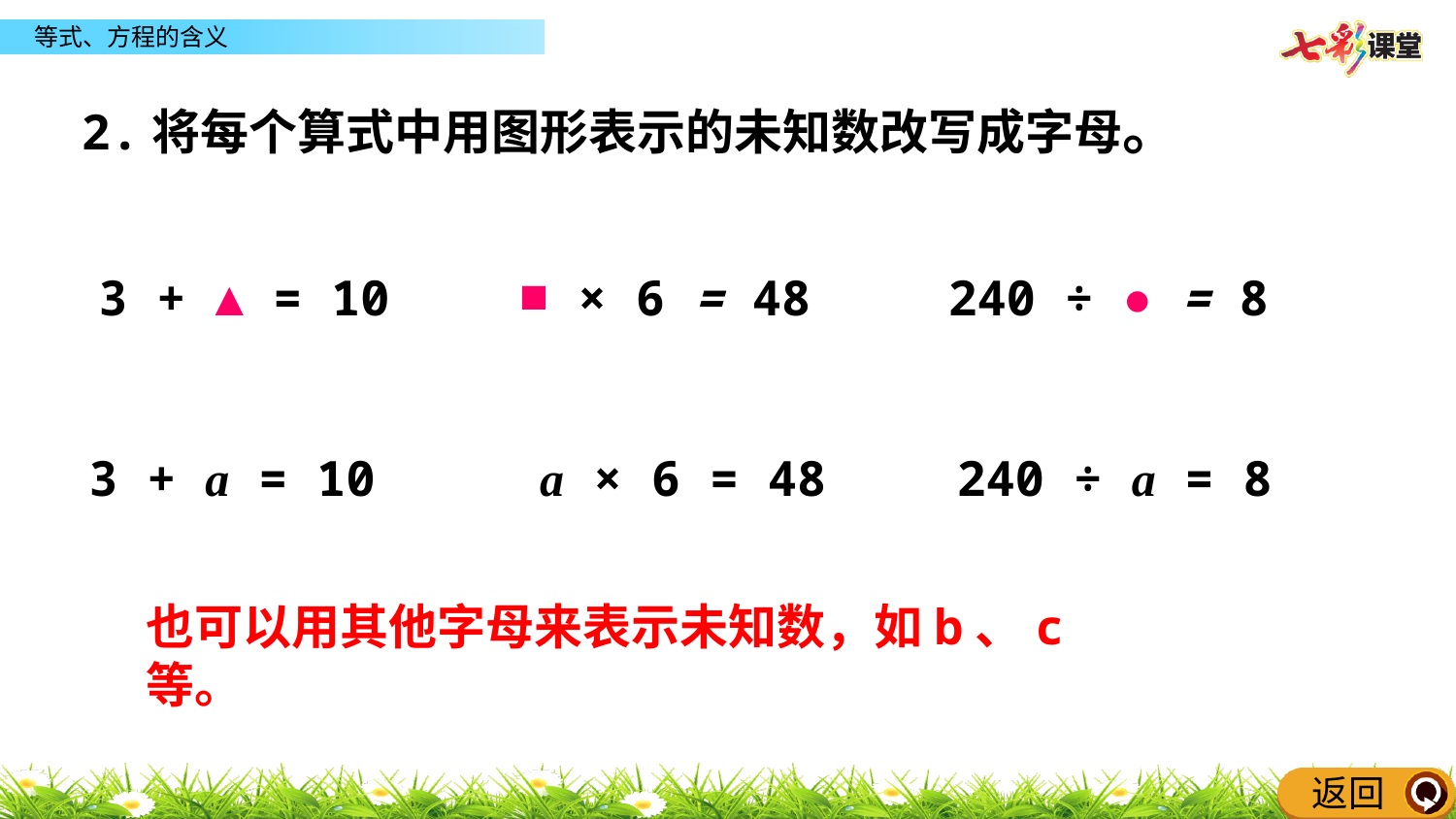

同步练习

2.将每个算式中用图形表示的未知数改写成字母。
3 + ▲ = 10
■ × 6 = 48
240 ÷ ● = 8
3 + a = 10
a × 6 = 48
240 ÷ a = 8
也可以用其他字母来表示未知数，如b、c等。